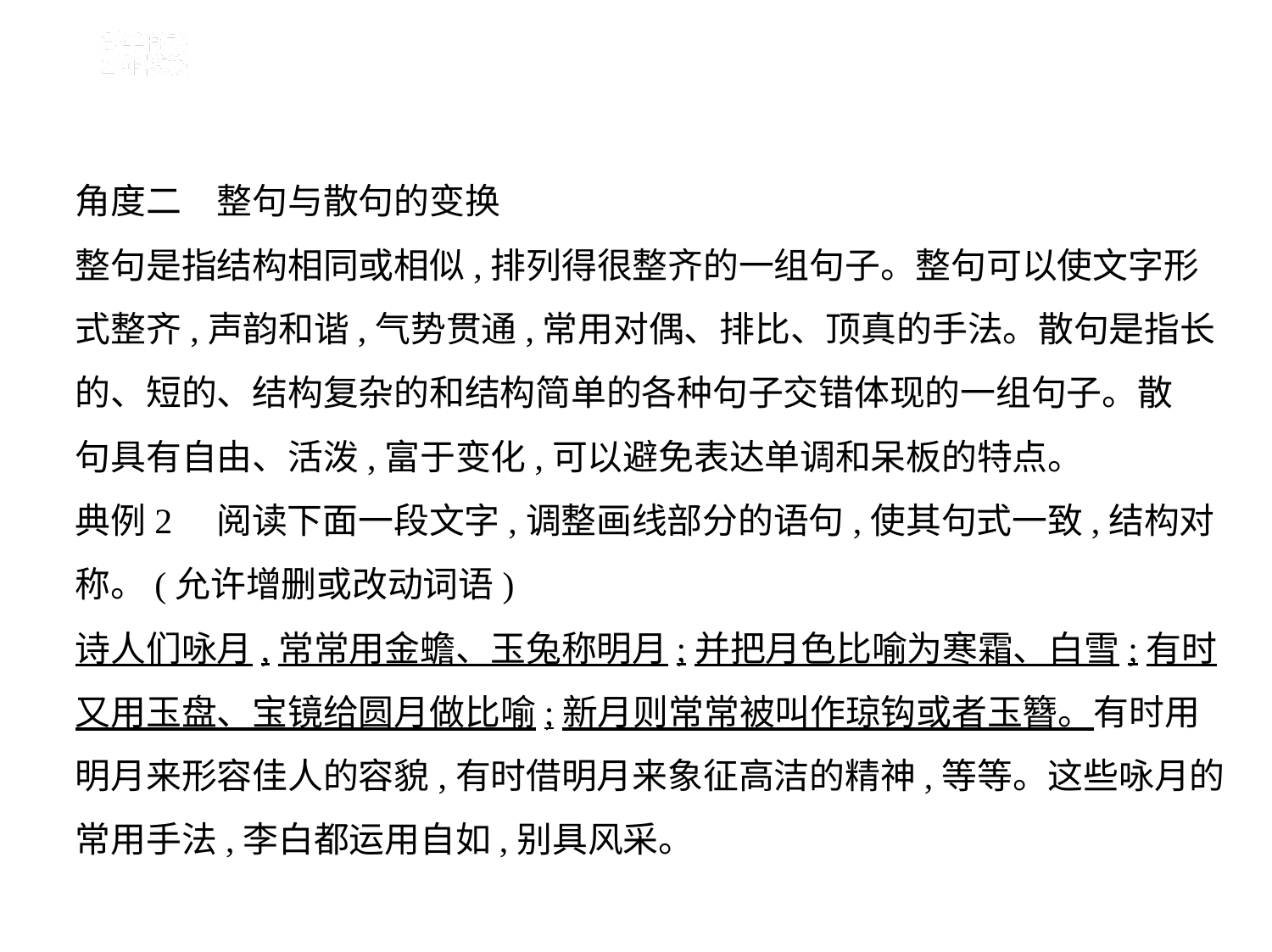

角度二　整句与散句的变换
整句是指结构相同或相似,排列得很整齐的一组句子。整句可以使文字形
式整齐,声韵和谐,气势贯通,常用对偶、排比、顶真的手法。散句是指长
的、短的、结构复杂的和结构简单的各种句子交错体现的一组句子。散
句具有自由、活泼,富于变化,可以避免表达单调和呆板的特点。
典例2　阅读下面一段文字,调整画线部分的语句,使其句式一致,结构对
称。(允许增删或改动词语)
诗人们咏月,常常用金蟾、玉兔称明月;并把月色比喻为寒霜、白雪;有时
又用玉盘、宝镜给圆月做比喻;新月则常常被叫作琼钩或者玉簪。有时用
明月来形容佳人的容貌,有时借明月来象征高洁的精神,等等。这些咏月的
常用手法,李白都运用自如,别具风采。